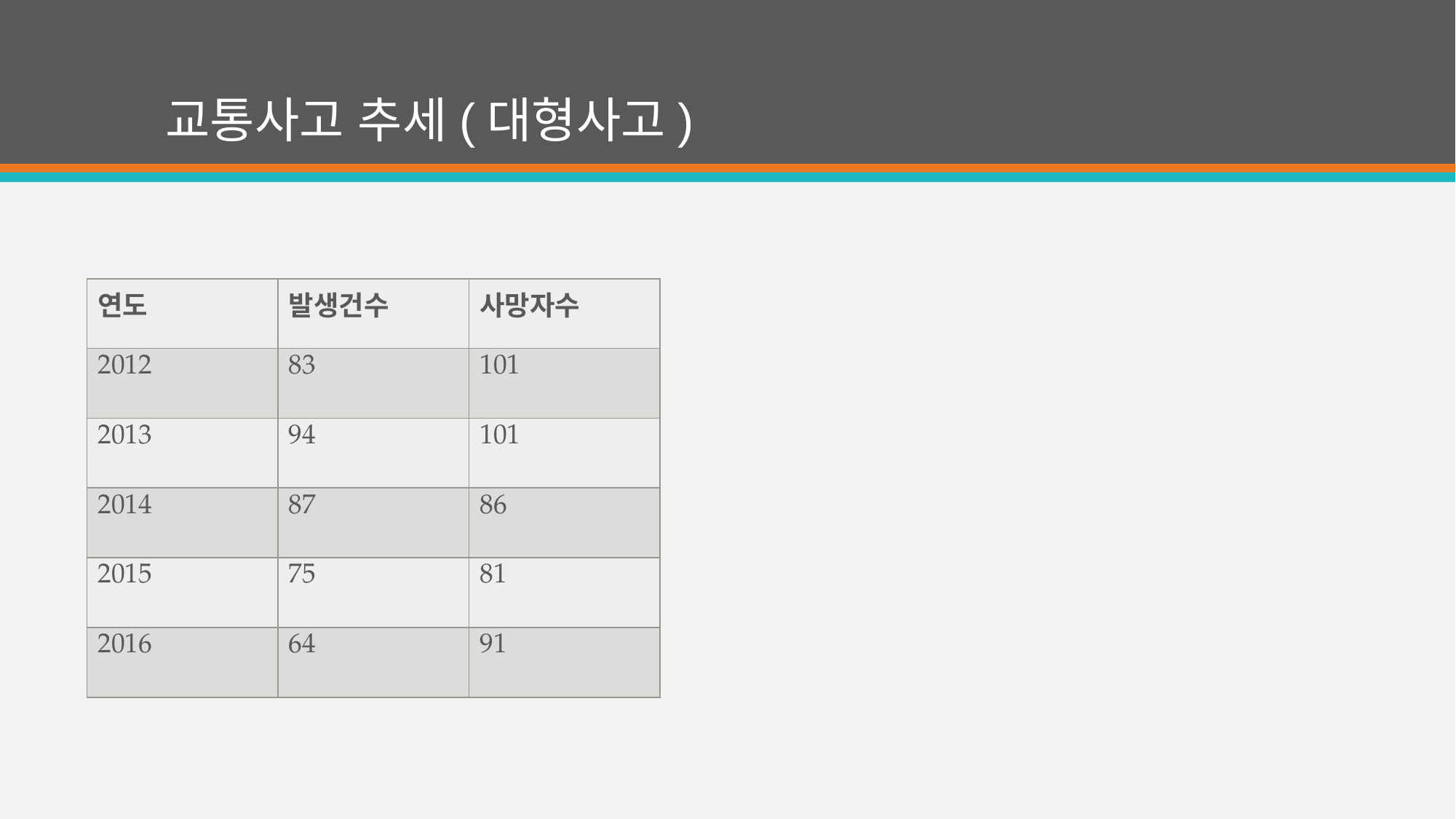

# 교통사고 추세(대형사고)
| 연도 | 발생건수 | 사망자수 |
| --- | --- | --- |
| 2012 | 83 | 101 |
| 2013 | 94 | 101 |
| 2014 | 87 | 86 |
| 2015 | 75 | 81 |
| 2016 | 64 | 91 |